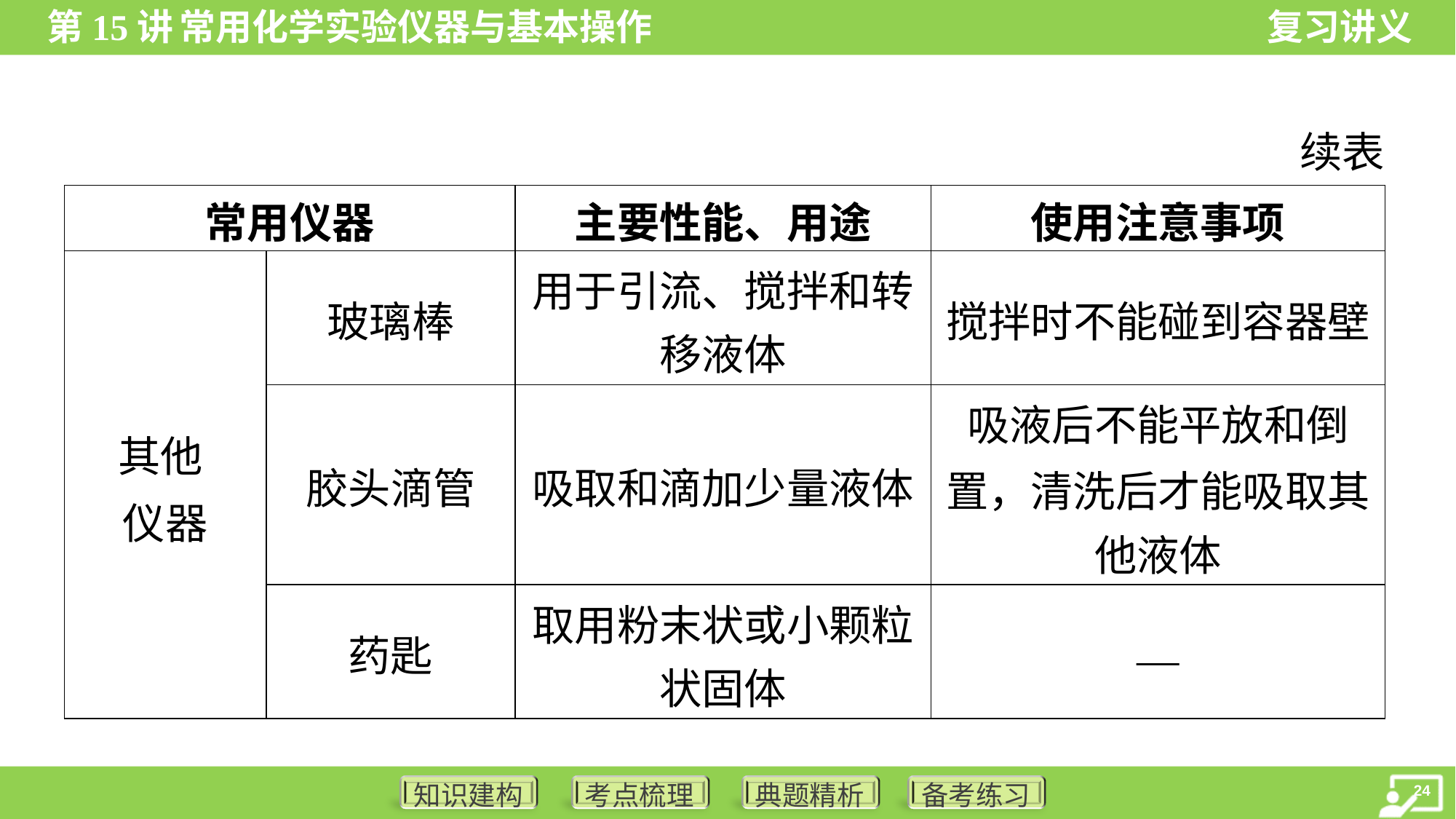

续表
| 常用仪器 |  | 主要性能、用途 | 使用注意事项 |
| --- | --- | --- | --- |
| 其他 仪器 | 玻璃棒 | 用于引流、搅拌和转 移液体 | 搅拌时不能碰到容器壁 |
|  | 胶头滴管 | 吸取和滴加少量液体 | 吸液后不能平放和倒 置，清洗后才能吸取其 他液体 |
|  | 药匙 | 取用粉末状或小颗粒 状固体 | — |